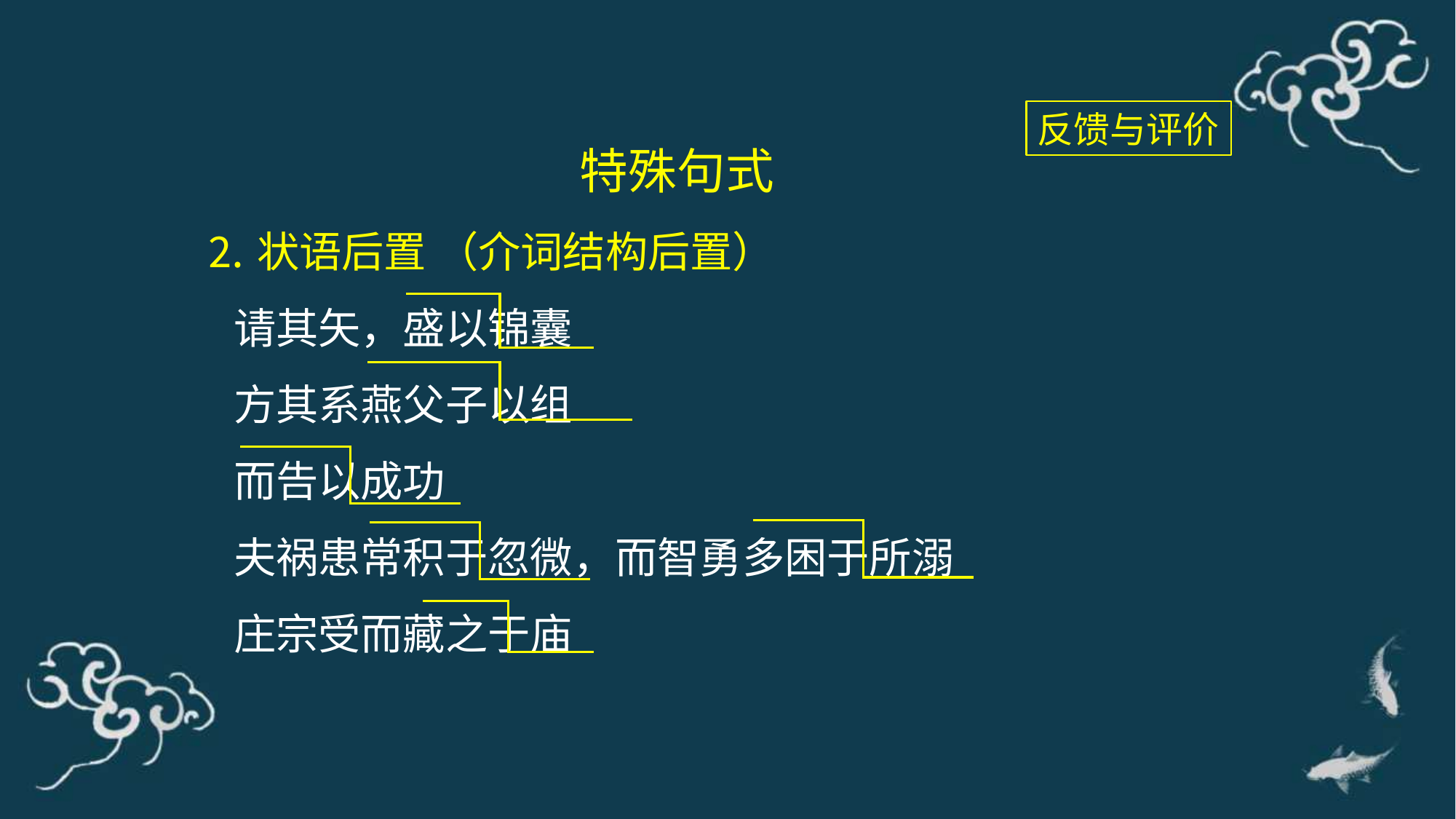

反馈与评价
特殊句式
⒉状语后置 （介词结构后置）
  请其矢，盛以锦囊
  方其系燕父子以组
  而告以成功
  夫祸患常积于忽微，而智勇多困于所溺
  庄宗受而藏之于庙